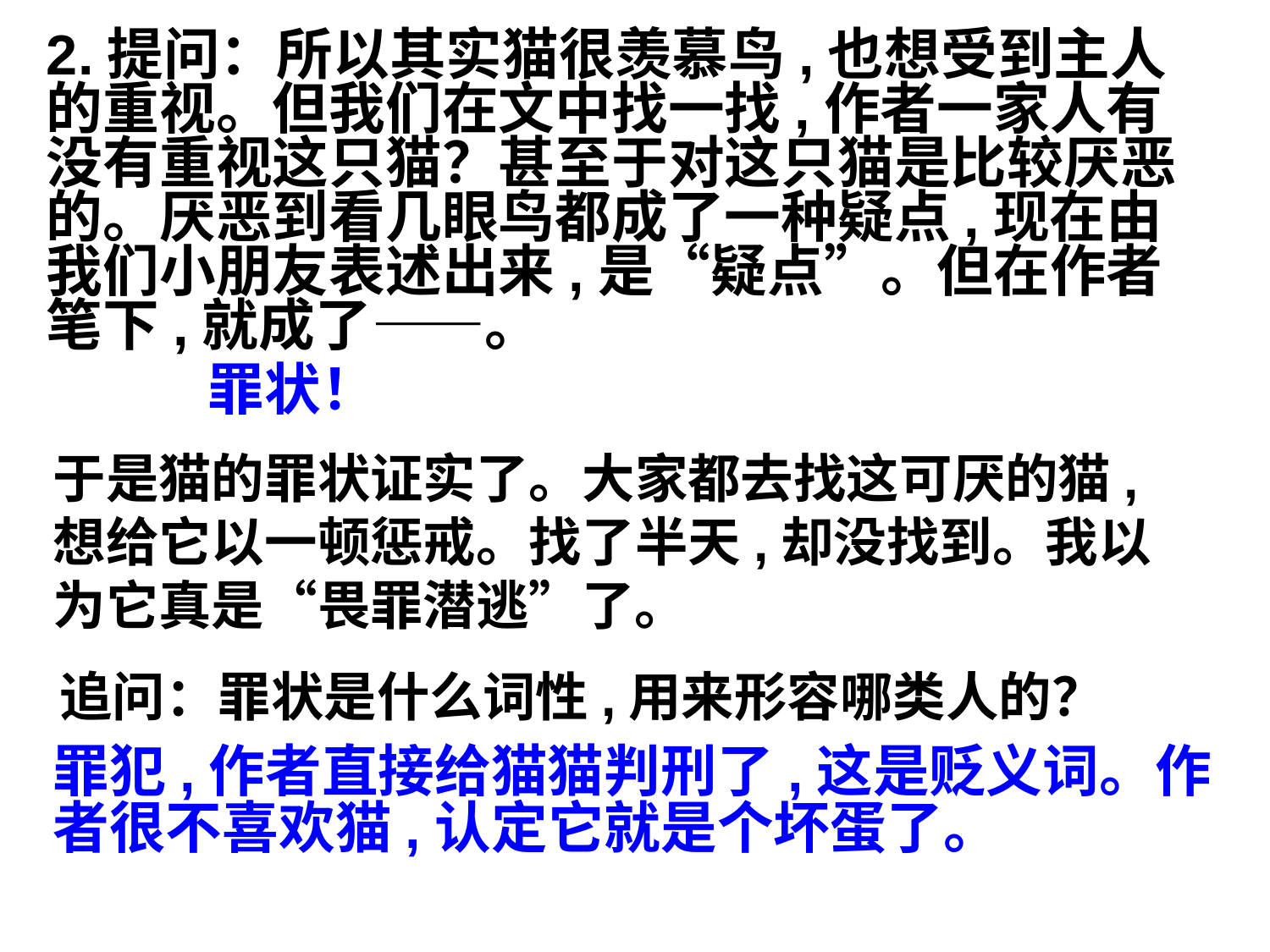

2.提问：所以其实猫很羡慕鸟,也想受到主人的重视。但我们在文中找一找,作者一家人有没有重视这只猫？甚至于对这只猫是比较厌恶的。厌恶到看几眼鸟都成了一种疑点,现在由我们小朋友表述出来,是“疑点”。但在作者笔下,就成了——。
罪状！
于是猫的罪状证实了。大家都去找这可厌的猫,想给它以一顿惩戒。找了半天,却没找到。我以为它真是“畏罪潜逃”了。
追问：罪状是什么词性,用来形容哪类人的？
罪犯,作者直接给猫猫判刑了,这是贬义词。作者很不喜欢猫,认定它就是个坏蛋了。